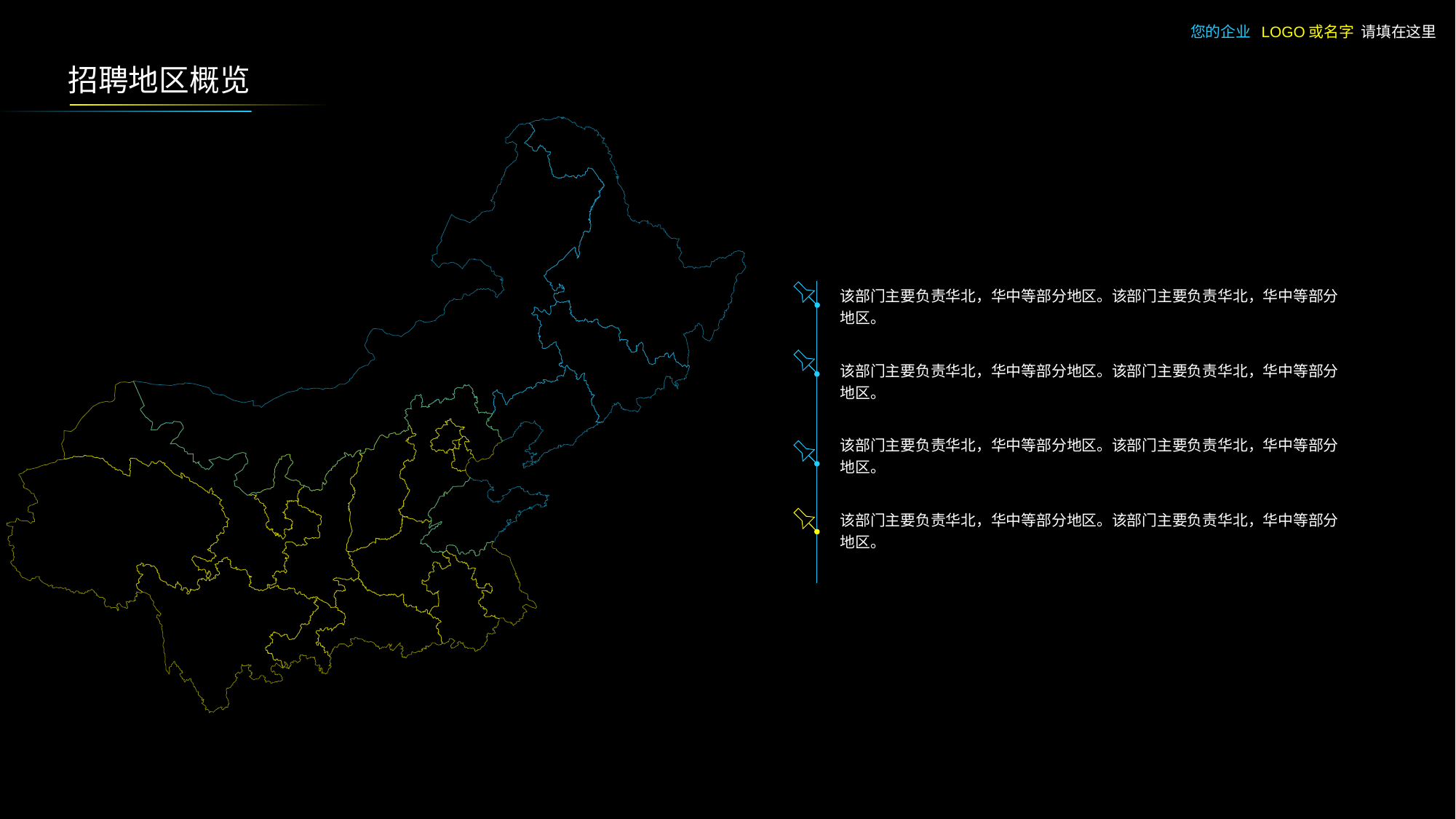

您的企业  LOGO或名字  请填在这里
招聘地区概览

该部门主要负责华北，华中等部分地区。该部门主要负责华北，华中等部分地区。

该部门主要负责华北，华中等部分地区。该部门主要负责华北，华中等部分地区。

该部门主要负责华北，华中等部分地区。该部门主要负责华北，华中等部分地区。

该部门主要负责华北，华中等部分地区。该部门主要负责华北，华中等部分地区。